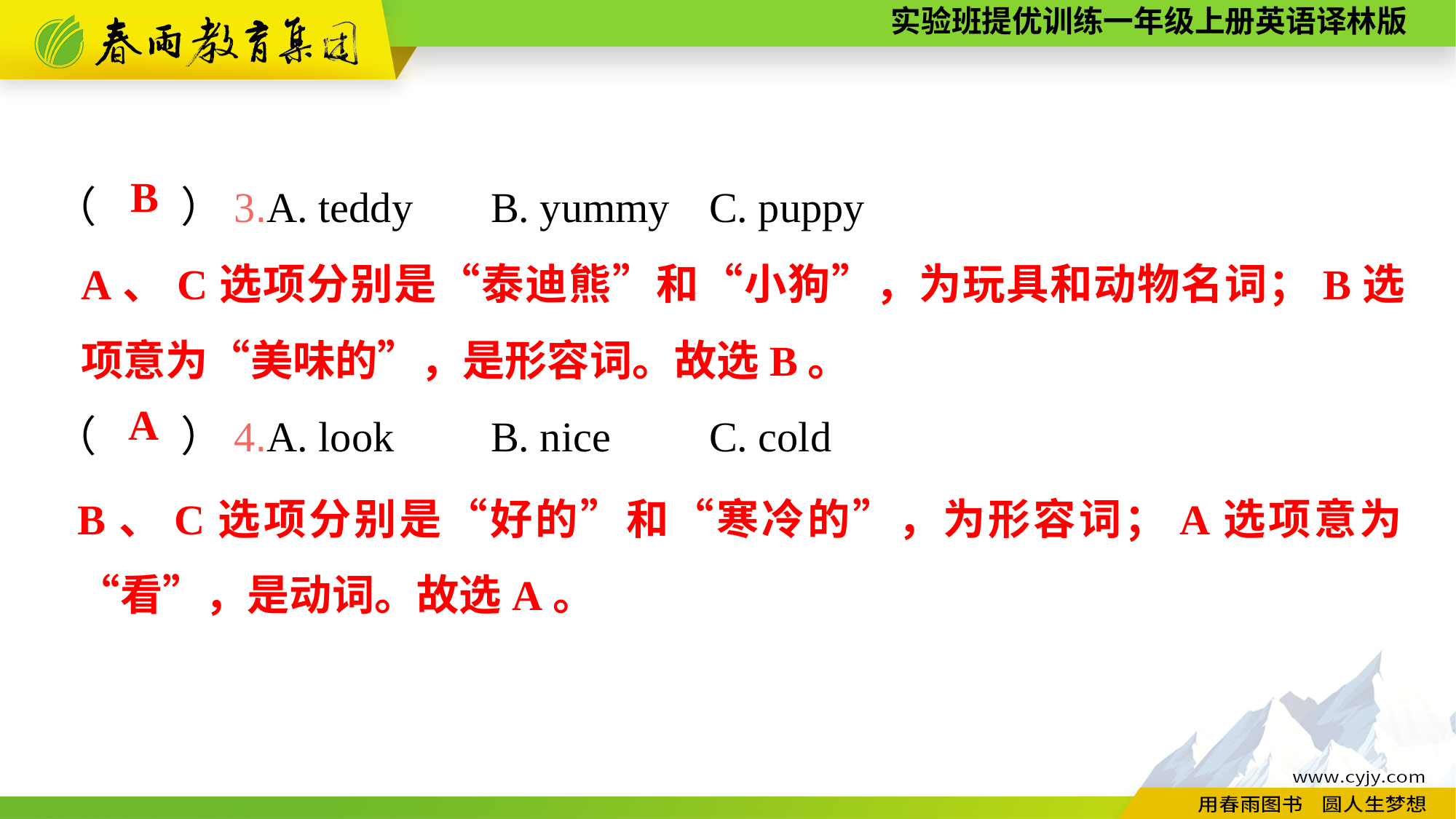

（　　）3.A. teddy	B. yummy	C. puppy

（　　）4.A. look	B. nice	C. cold
B
A、C选项分别是“泰迪熊”和“小狗”，为玩具和动物名词；B选项意为“美味的”，是形容词。故选B。
A
B、C选项分别是“好的”和“寒冷的”，为形容词；A选项意为“看”，是动词。故选A。